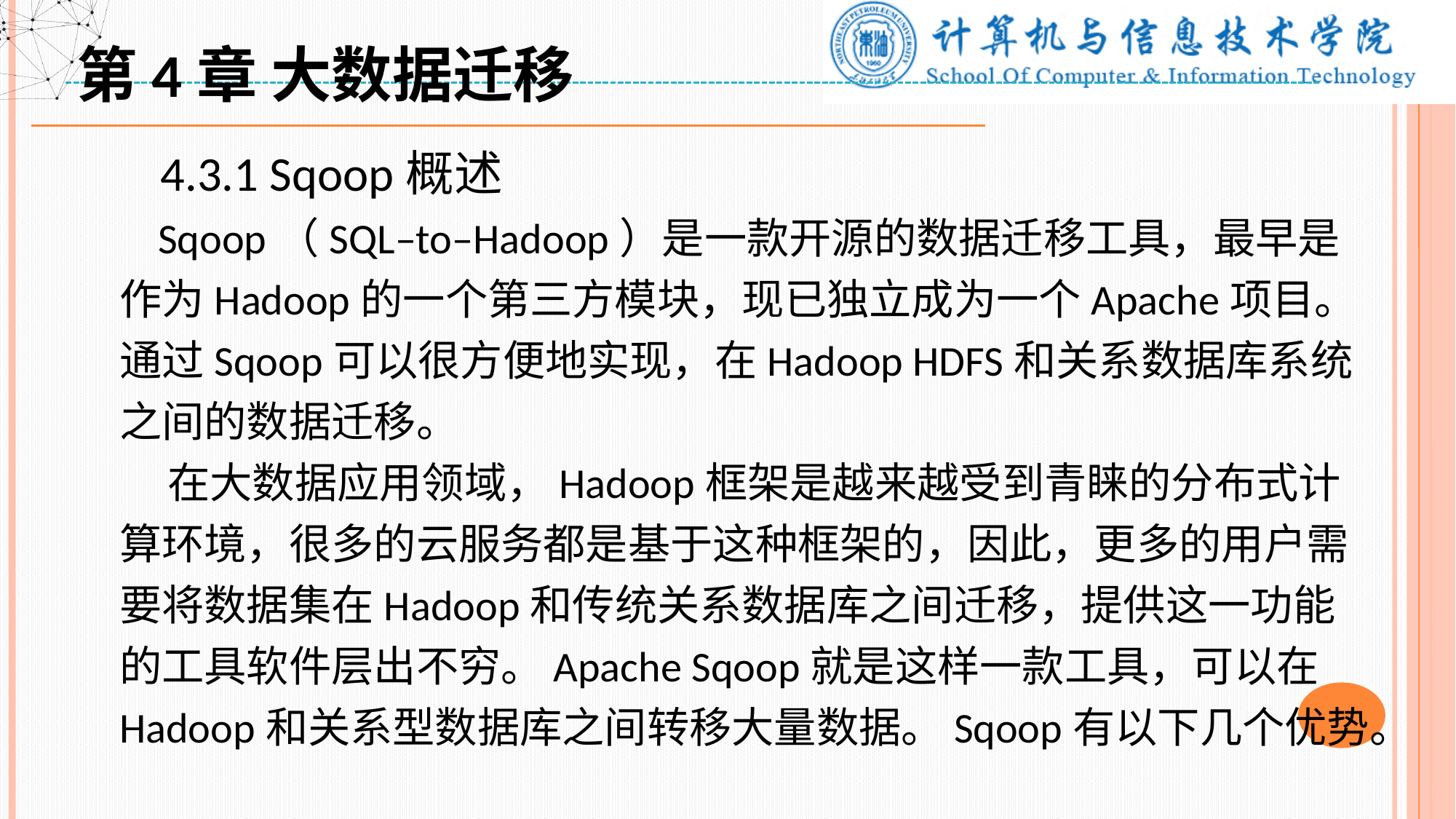

第4章 大数据迁移
    4.3.1 Sqoop概述
    Sqoop（SQL–to–Hadoop）是一款开源的数据迁移工具，最早是作为Hadoop的一个第三方模块，现已独立成为一个Apache项目。通过Sqoop可以很方便地实现，在Hadoop HDFS和关系数据库系统之间的数据迁移。
    在大数据应用领域，Hadoop框架是越来越受到青睐的分布式计算环境，很多的云服务都是基于这种框架的，因此，更多的用户需要将数据集在Hadoop和传统关系数据库之间迁移，提供这一功能的工具软件层出不穷。Apache Sqoop就是这样一款工具，可以在Hadoop和关系型数据库之间转移大量数据。Sqoop有以下几个优势。